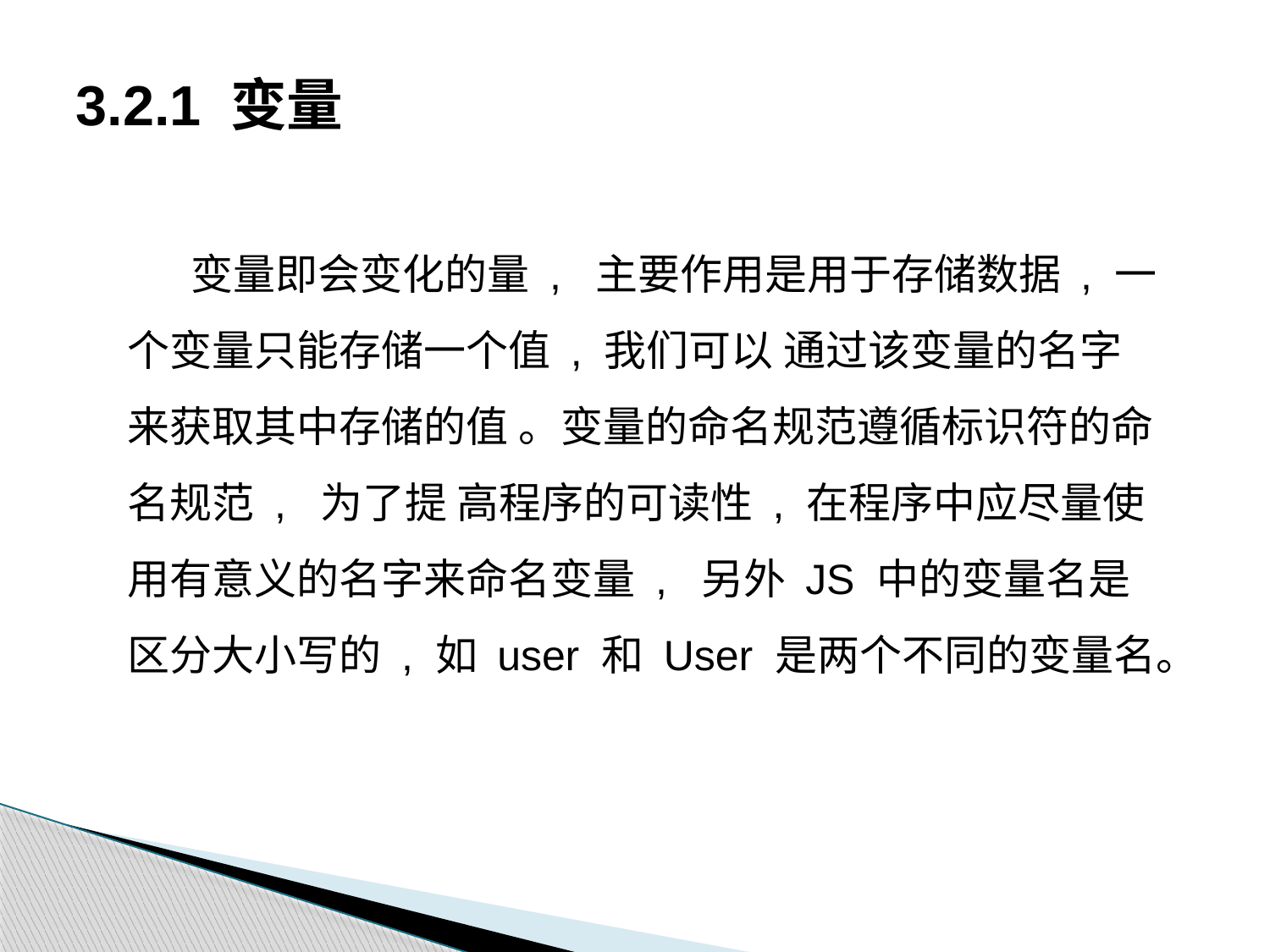

# 3.2.1 变量
变量即会变化的量 ,  主要作用是用于存储数据 , 一个变量只能存储一个值 , 我们可以 通过该变量的名字来获取其中存储的值 。变量的命名规范遵循标识符的命名规范 ,  为了提 高程序的可读性 , 在程序中应尽量使用有意义的名字来命名变量 ,  另外 JS 中的变量名是 区分大小写的 , 如 user 和 User 是两个不同的变量名。